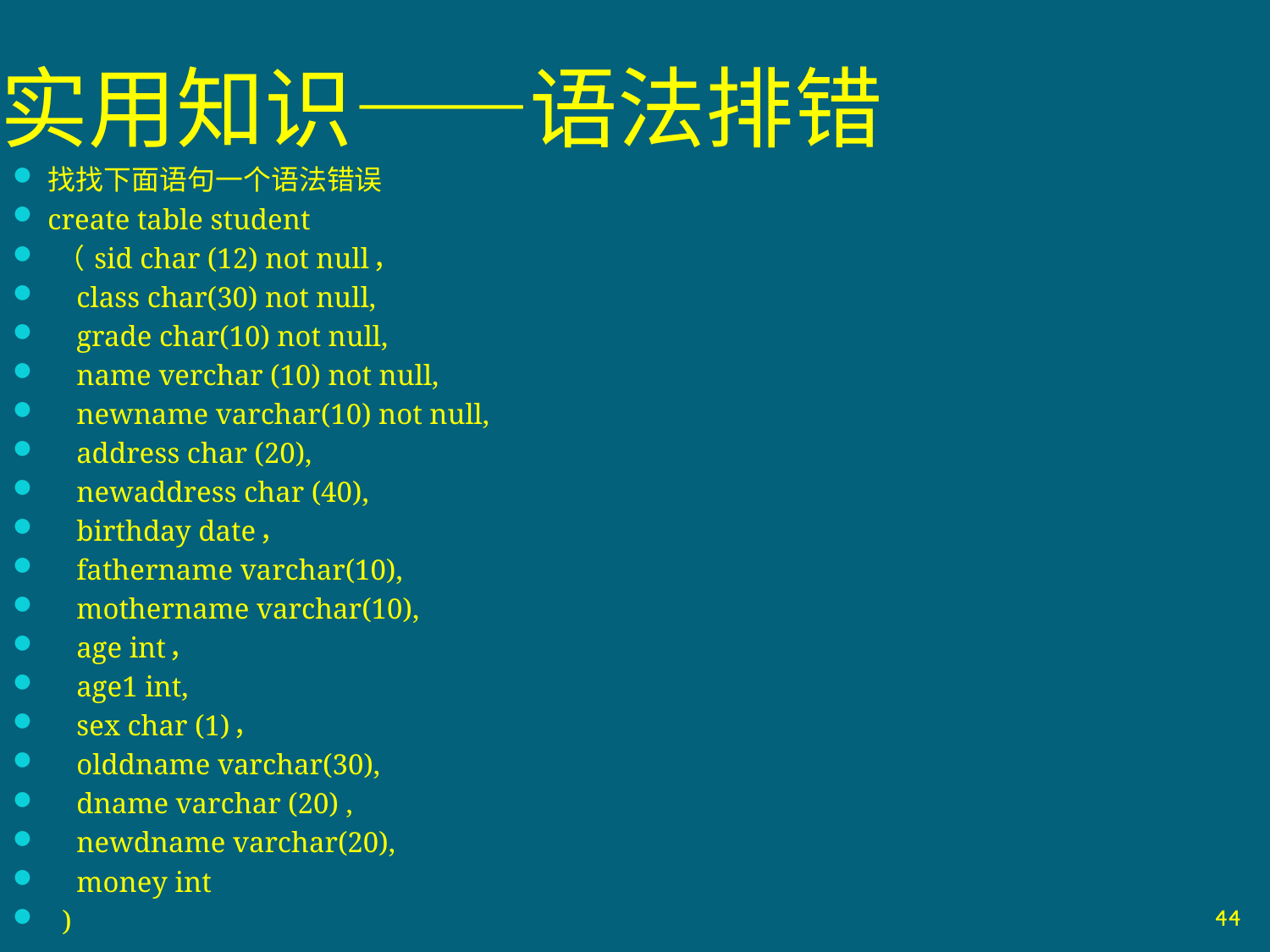

# 实用知识——语法排错
找找下面语句一个语法错误
create table student
 （ sid char (12) not null，
    class char(30) not null,
    grade char(10) not null,
    name verchar (10) not null,
    newname varchar(10) not null,
    address char (20),
    newaddress char (40),
    birthday date，
    fathername varchar(10),
    mothername varchar(10),
    age int，
    age1 int,
    sex char (1)，
    olddname varchar(30),
    dname varchar (20) ,
    newdname varchar(20),
    money int
  )
44